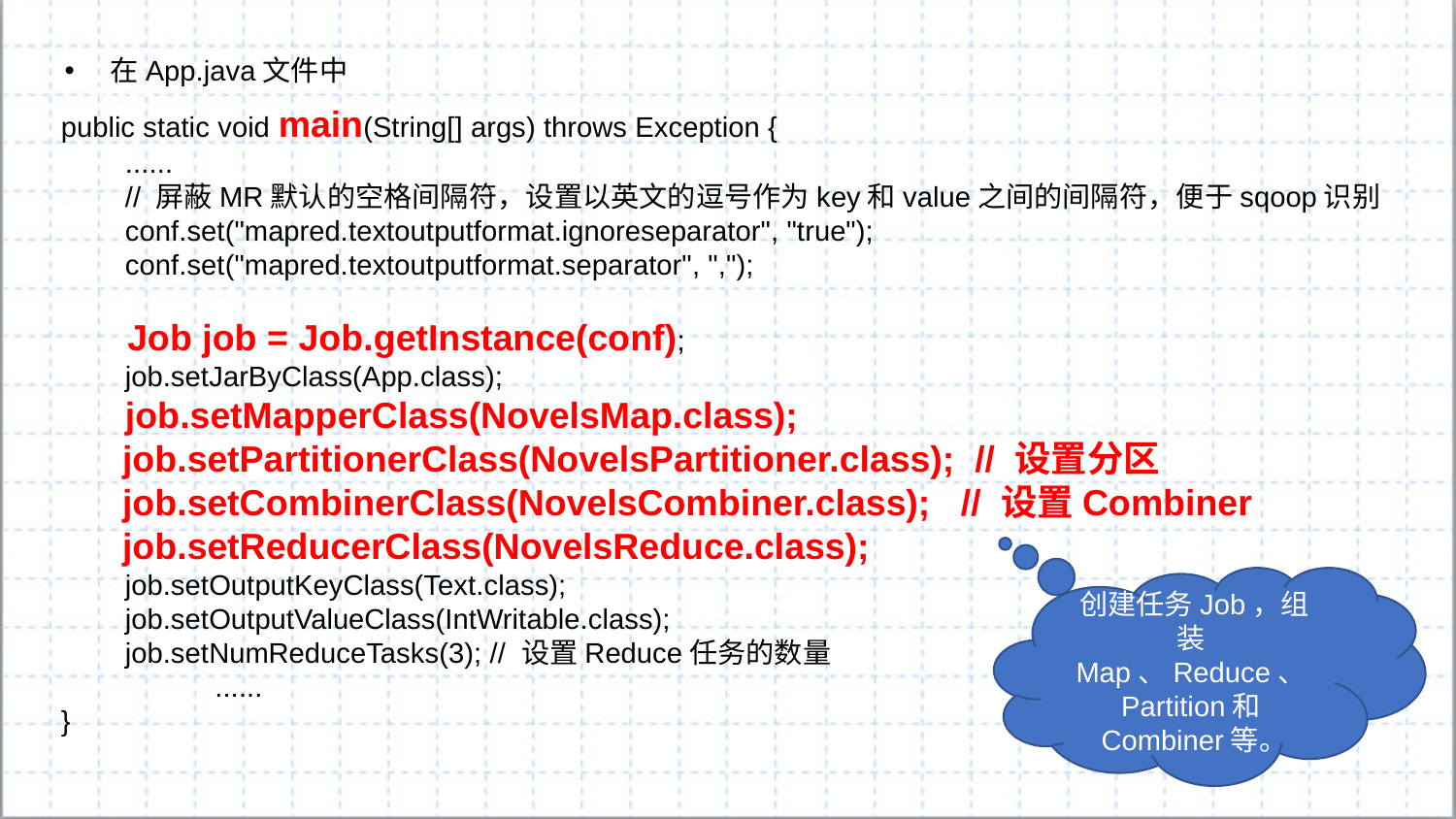

在App.java文件中
public static void main(String[] args) throws Exception {
        ......
        // 屏蔽MR默认的空格间隔符，设置以英文的逗号作为key和value之间的间隔符，便于sqoop识别
        conf.set("mapred.textoutputformat.ignoreseparator", "true");
        conf.set("mapred.textoutputformat.separator", ",");

        Job job = Job.getInstance(conf);
        job.setJarByClass(App.class);
        job.setMapperClass(NovelsMap.class);
      job.setPartitionerClass(NovelsPartitioner.class);  // 设置分区
      job.setCombinerClass(NovelsCombiner.class);   // 设置Combiner
      job.setReducerClass(NovelsReduce.class);
        job.setOutputKeyClass(Text.class);
        job.setOutputValueClass(IntWritable.class);
        job.setNumReduceTasks(3); // 设置Reduce任务的数量
	 ......
}
创建任务Job，组装Map、Reduce、Partition和Combiner等。